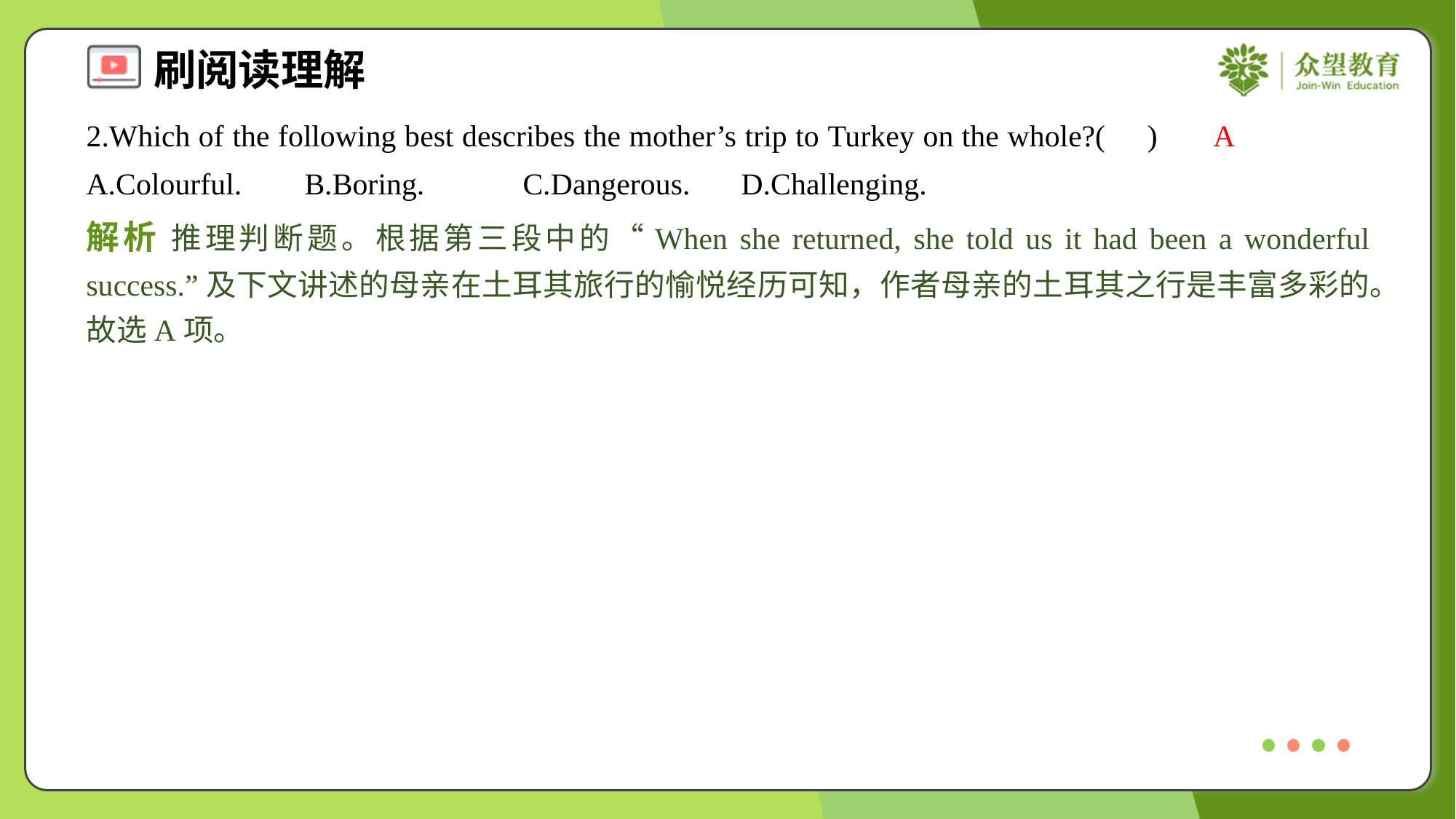

2.Which of the following best describes the mother’s trip to Turkey on the whole?(     )
A
A.Colourful.	B.Boring.	C.Dangerous.	D.Challenging.
解析 推理判断题。根据第三段中的“When she returned, she told us it had been a wonderful success.”及下文讲述的母亲在土耳其旅行的愉悦经历可知，作者母亲的土耳其之行是丰富多彩的。故选A项。